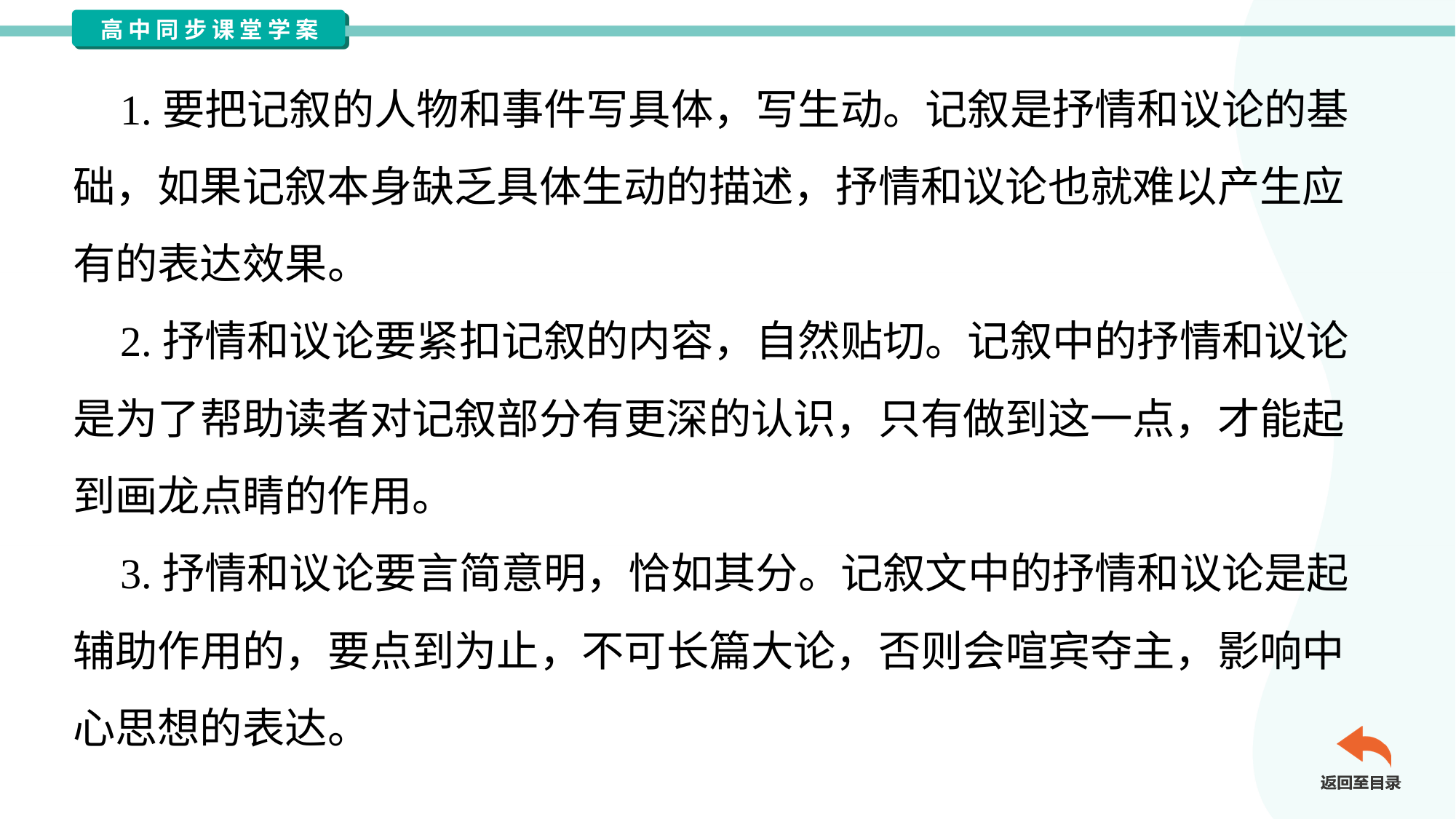

1.要把记叙的人物和事件写具体，写生动。记叙是抒情和议论的基
础，如果记叙本身缺乏具体生动的描述，抒情和议论也就难以产生应
有的表达效果。
    2.抒情和议论要紧扣记叙的内容，自然贴切。记叙中的抒情和议论
是为了帮助读者对记叙部分有更深的认识，只有做到这一点，才能起
到画龙点睛的作用。
    3.抒情和议论要言简意明，恰如其分。记叙文中的抒情和议论是起
辅助作用的，要点到为止，不可长篇大论，否则会喧宾夺主，影响中
心思想的表达。